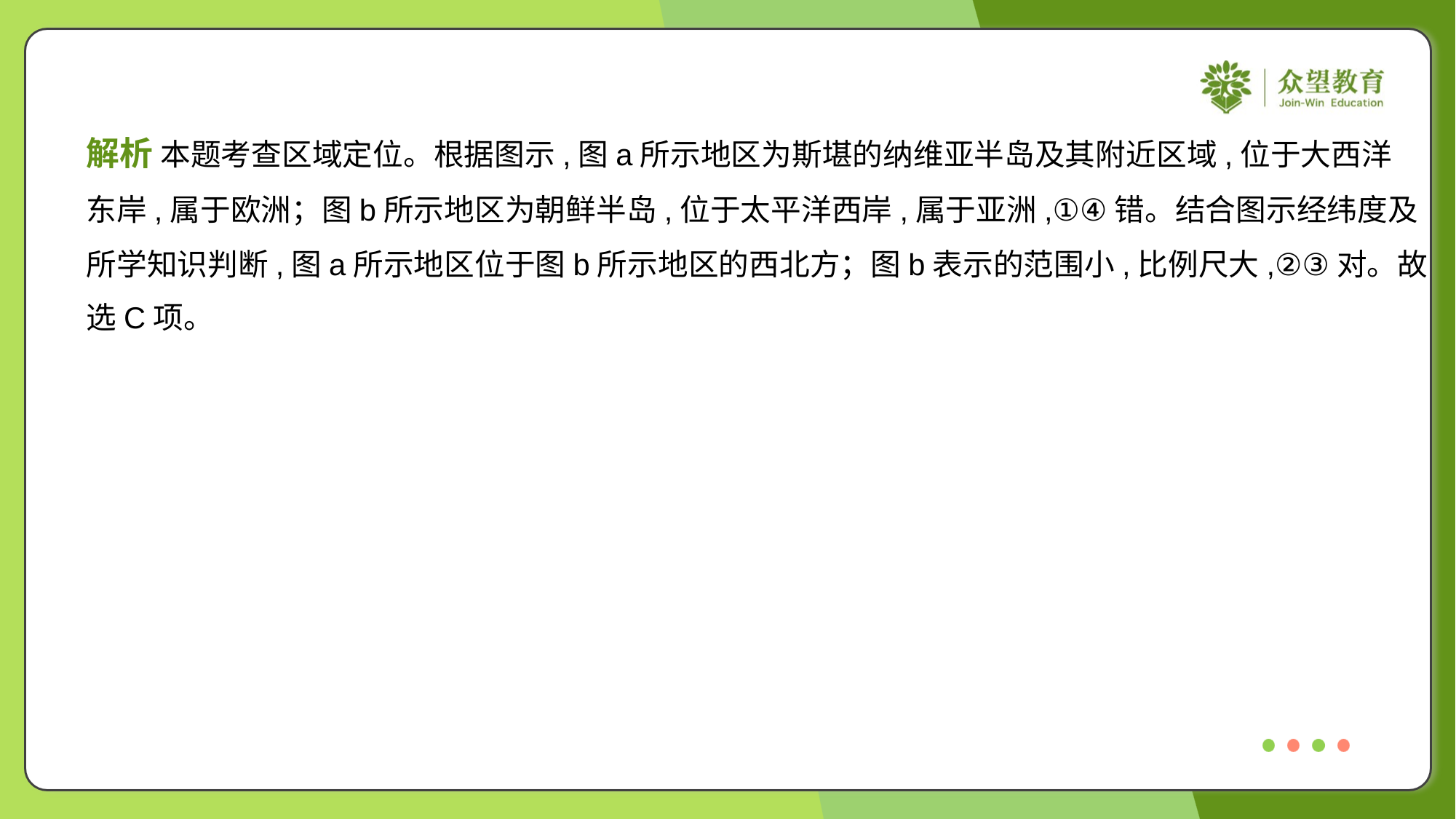

解析 本题考查区域定位。根据图示,图a所示地区为斯堪的纳维亚半岛及其附近区域,位于大西洋
东岸,属于欧洲；图b所示地区为朝鲜半岛,位于太平洋西岸,属于亚洲,①④错。结合图示经纬度及
所学知识判断,图a所示地区位于图b所示地区的西北方；图b表示的范围小,比例尺大,②③对。故
选C项。